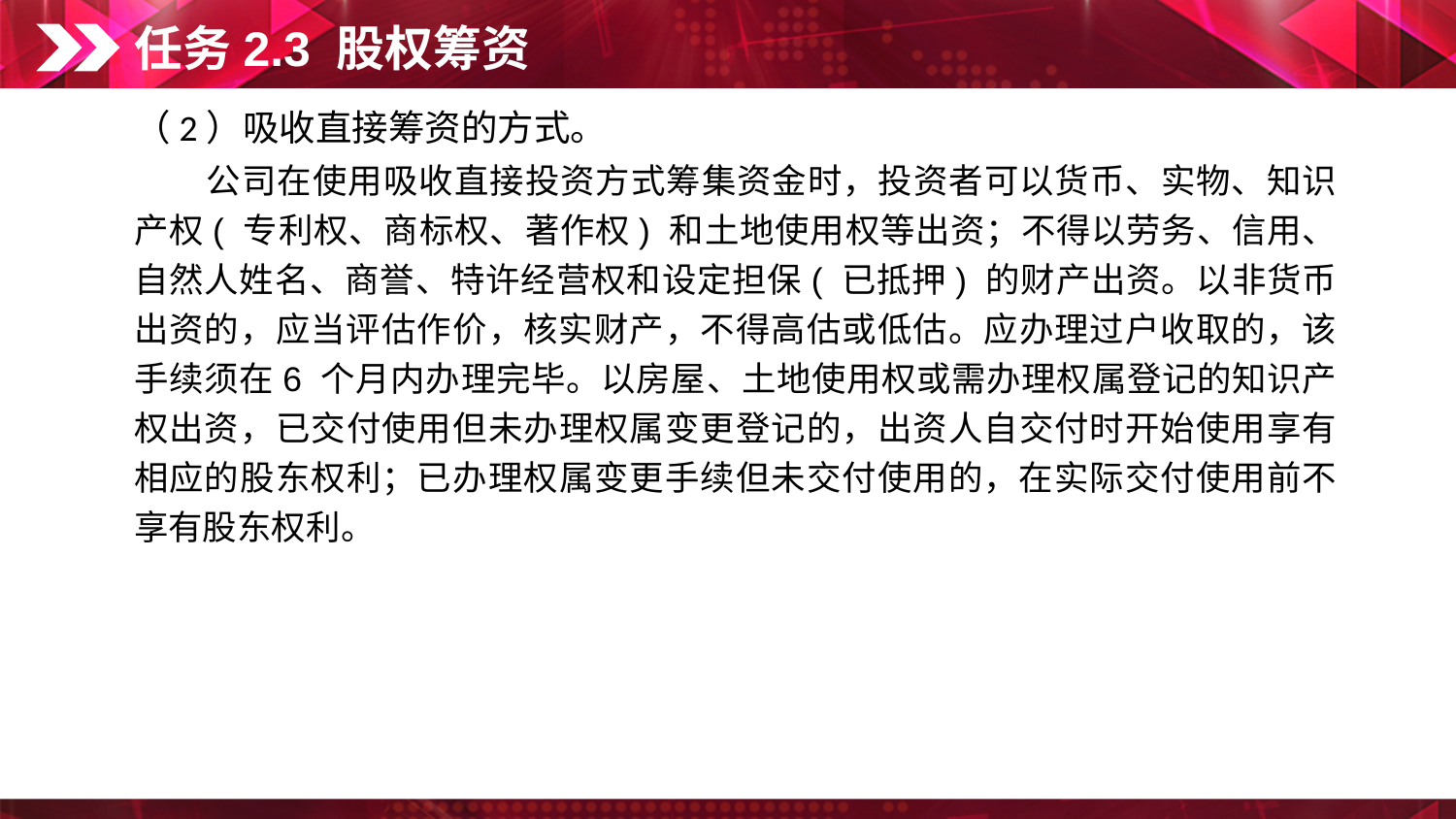

任务2.3 股权筹资

（2）吸收直接筹资的方式。
　　公司在使用吸收直接投资方式筹集资金时，投资者可以货币、实物、知识产权( 专利权、商标权、著作权) 和土地使用权等出资；不得以劳务、信用、自然人姓名、商誉、特许经营权和设定担保( 已抵押) 的财产出资。以非货币出资的，应当评估作价，核实财产，不得高估或低估。应办理过户收取的，该手续须在6 个月内办理完毕。以房屋、土地使用权或需办理权属登记的知识产权出资，已交付使用但未办理权属变更登记的，出资人自交付时开始使用享有相应的股东权利；已办理权属变更手续但未交付使用的，在实际交付使用前不享有股东权利。